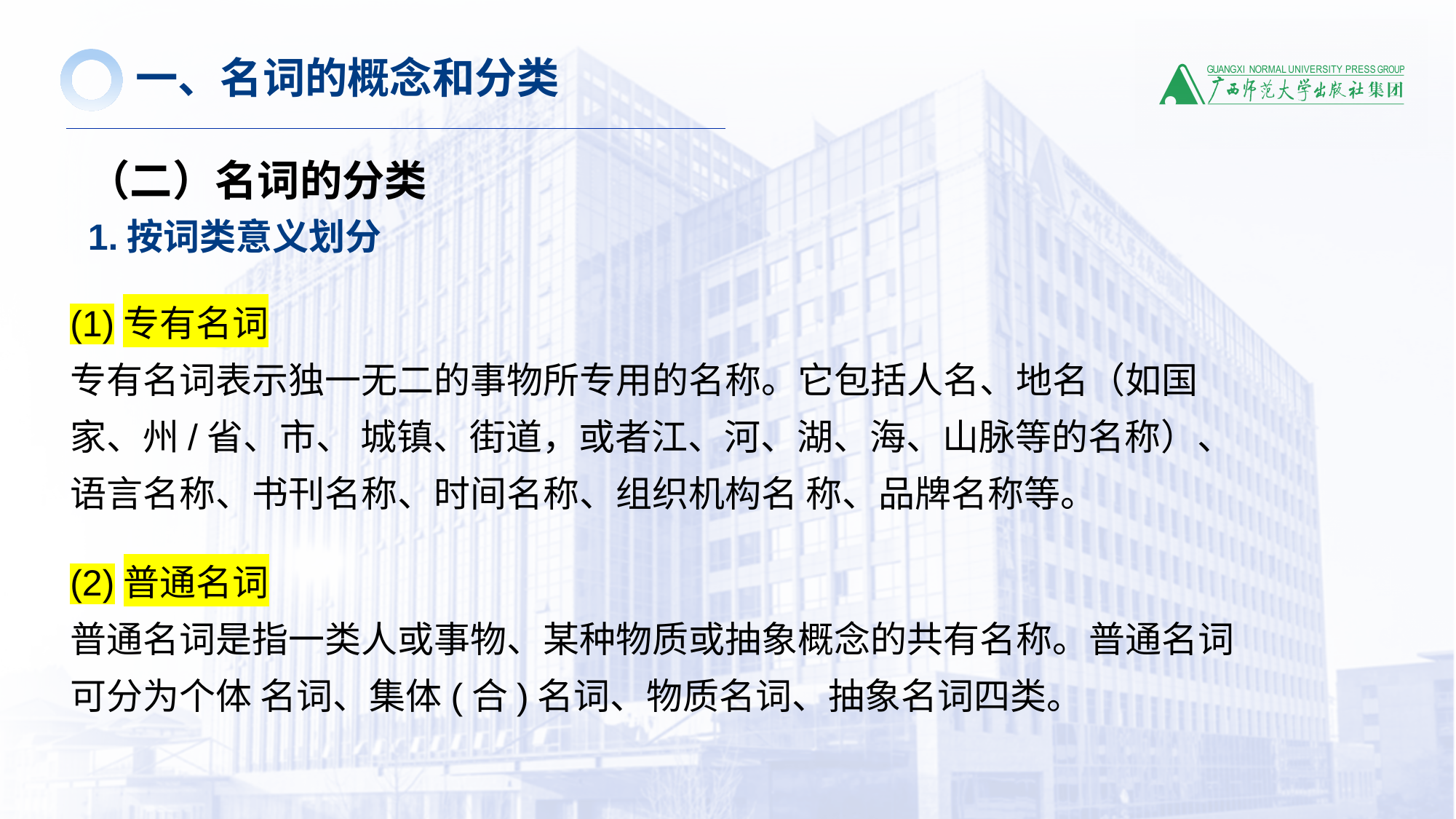

一、名词的概念和分类

（二）名词的分类
1.按词类意义划分
(1)专有名词
专有名词表示独一无二的事物所专用的名称。它包括人名、地名（如国家、州/省、市、 城镇、街道，或者江、河、湖、海、山脉等的名称）、语言名称、书刊名称、时间名称、组织机构名 称、品牌名称等。
(2)普通名词
普通名词是指一类人或事物、某种物质或抽象概念的共有名称。普通名词可分为个体 名词、集体(合)名词、物质名词、抽象名词四类。